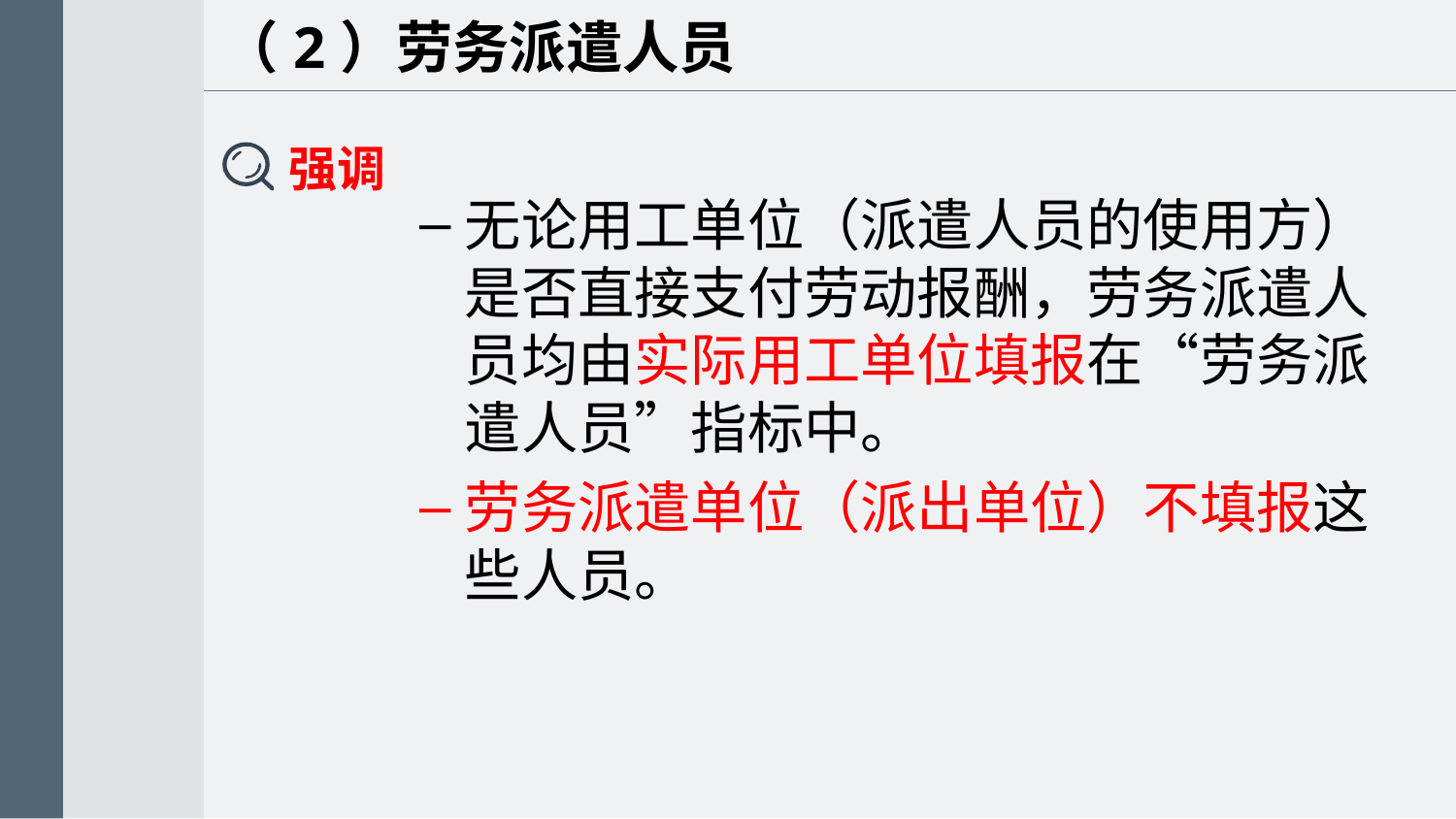

（2）劳务派遣人员
 强调

无论用工单位（派遣人员的使用方）是否直接支付劳动报酬，劳务派遣人员均由实际用工单位填报在“劳务派遣人员”指标中。
劳务派遣单位（派出单位）不填报这些人员。